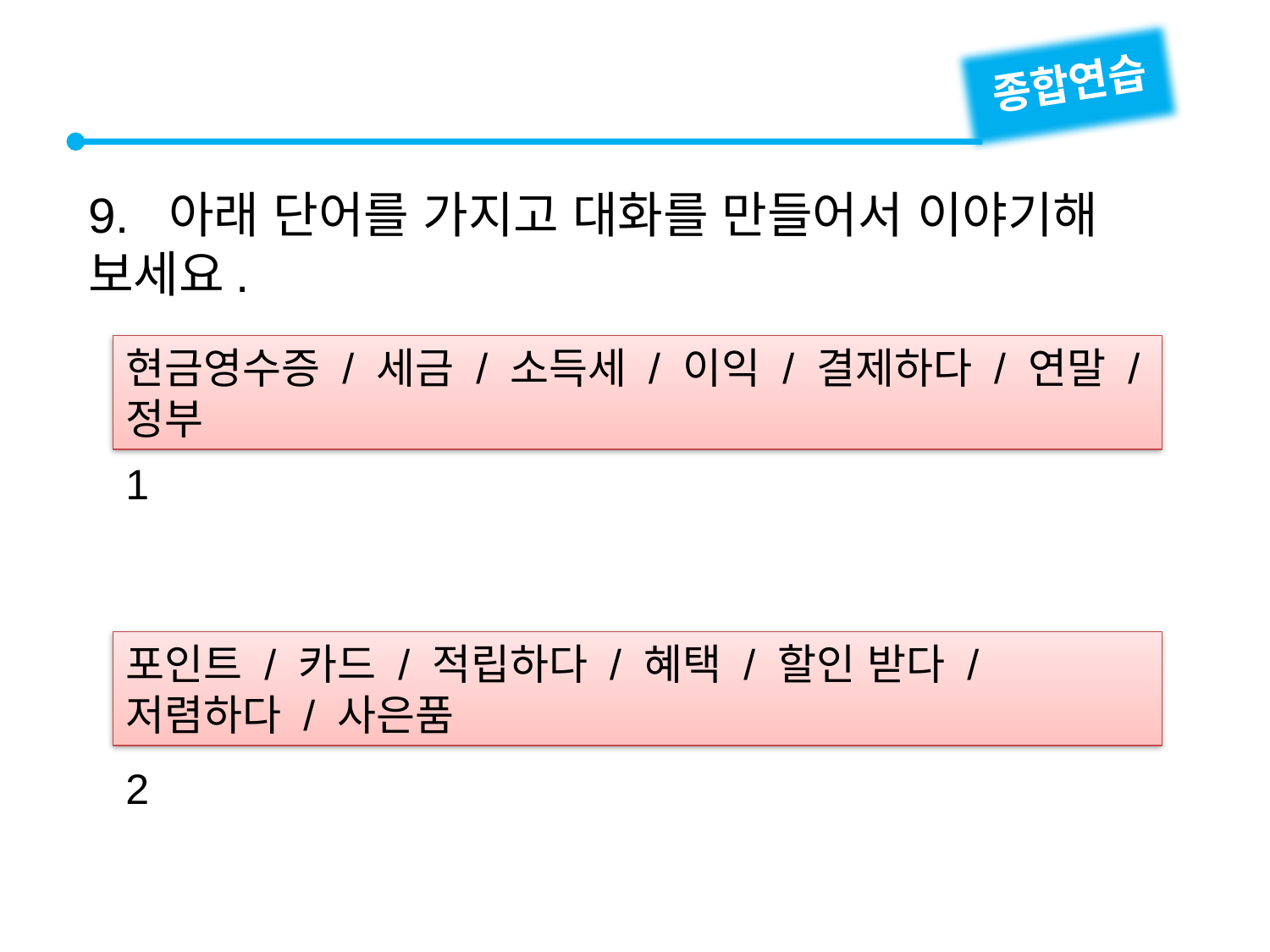

종합연습
9.  아래 단어를 가지고 대화를 만들어서 이야기해 보세요.
현금영수증 / 세금 / 소득세 / 이익 / 결제하다 / 연말 / 정부
1

2
포인트 / 카드 / 적립하다 / 혜택 / 할인 받다 / 저렴하다 / 사은품